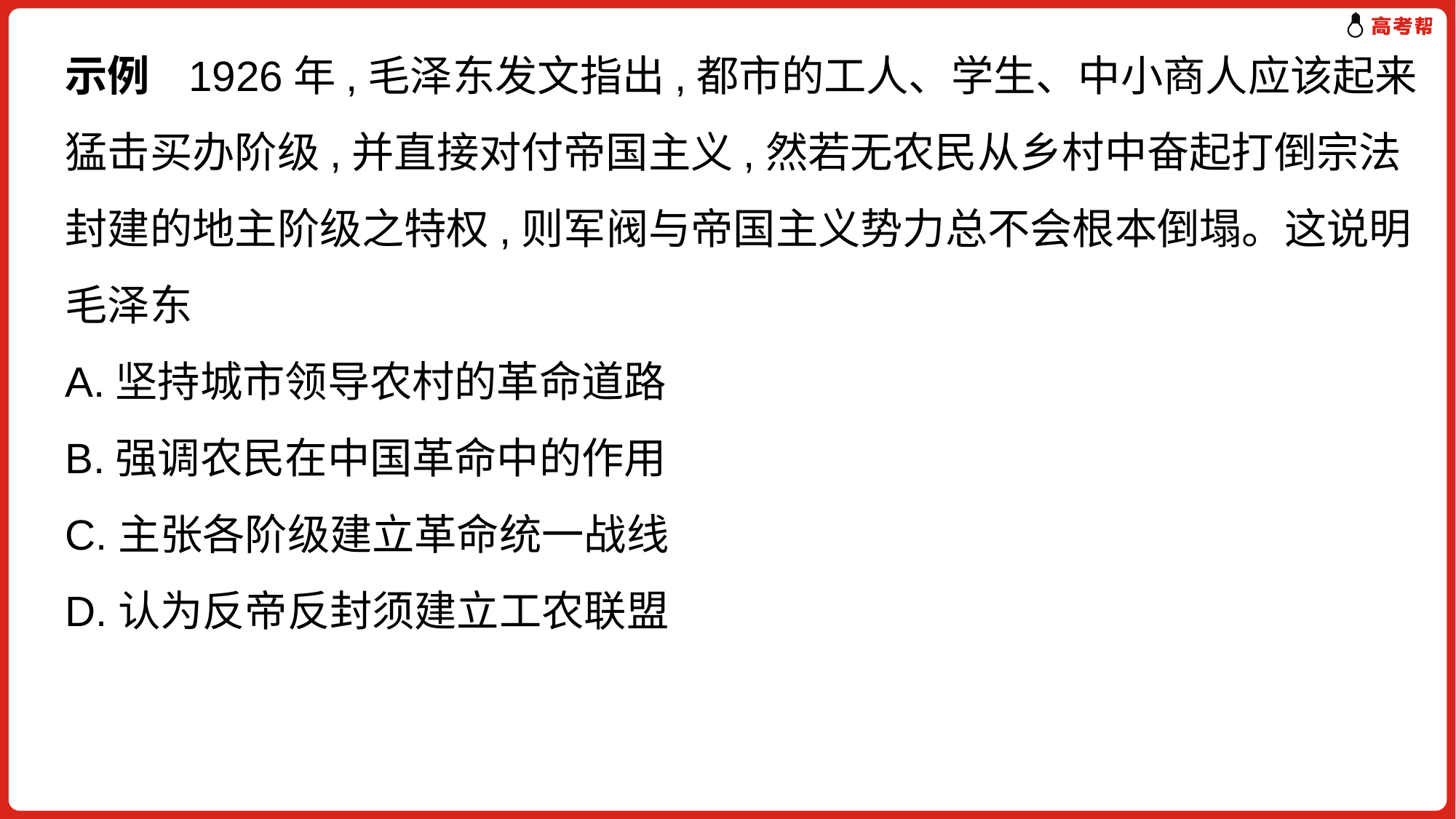

示例   1926年,毛泽东发文指出,都市的工人、学生、中小商人应该起来猛击买办阶级,并直接对付帝国主义,然若无农民从乡村中奋起打倒宗法封建的地主阶级之特权,则军阀与帝国主义势力总不会根本倒塌。这说明毛泽东
A.坚持城市领导农村的革命道路
B.强调农民在中国革命中的作用
C.主张各阶级建立革命统一战线
D.认为反帝反封须建立工农联盟